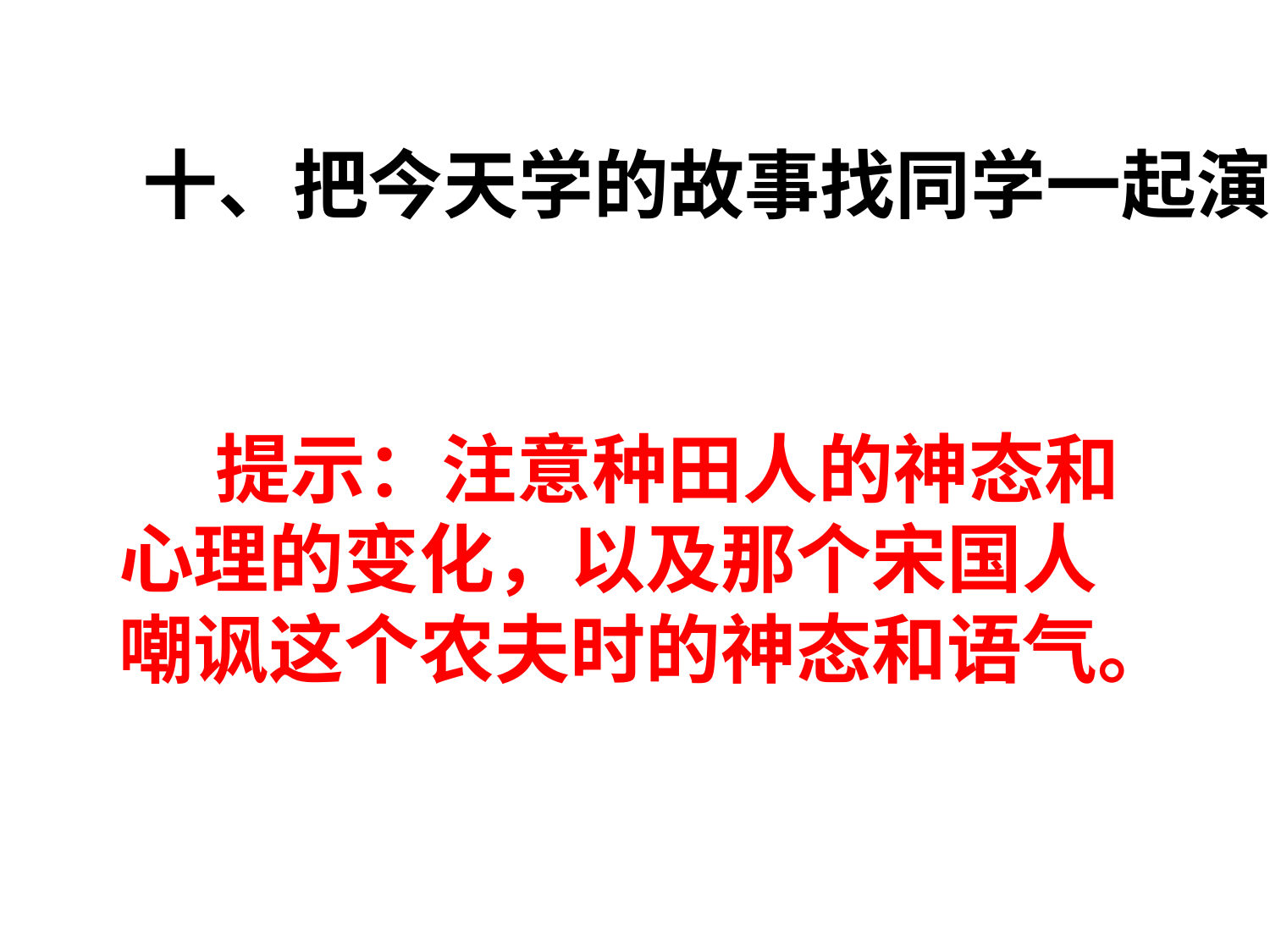

十、把今天学的故事找同学一起演一演。
   提示：注意种田人的神态和心理的变化，以及那个宋国人嘲讽这个农夫时的神态和语气。